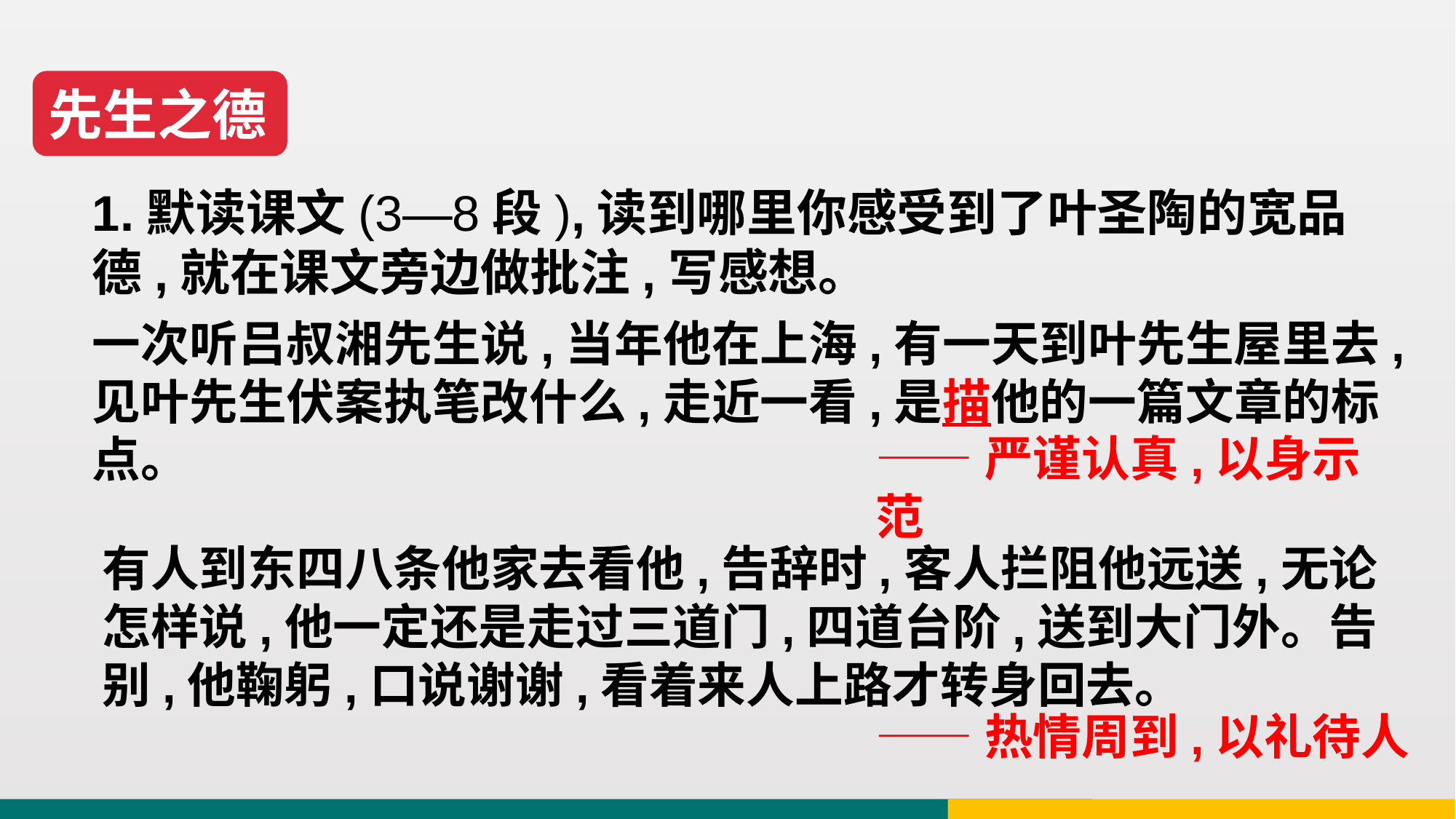

先生之德
1.默读课文(3—8段),读到哪里你感受到了叶圣陶的宽品德,就在课文旁边做批注,写感想。
一次听吕叔湘先生说,当年他在上海,有一天到叶先生屋里去,见叶先生伏案执笔改什么,走近一看,是描他的一篇文章的标点。
——严谨认真,以身示范
有人到东四八条他家去看他,告辞时,客人拦阻他远送,无论怎样说,他一定还是走过三道门,四道台阶,送到大门外。告别,他鞠躬,口说谢谢,看着来人上路才转身回去。
——热情周到,以礼待人